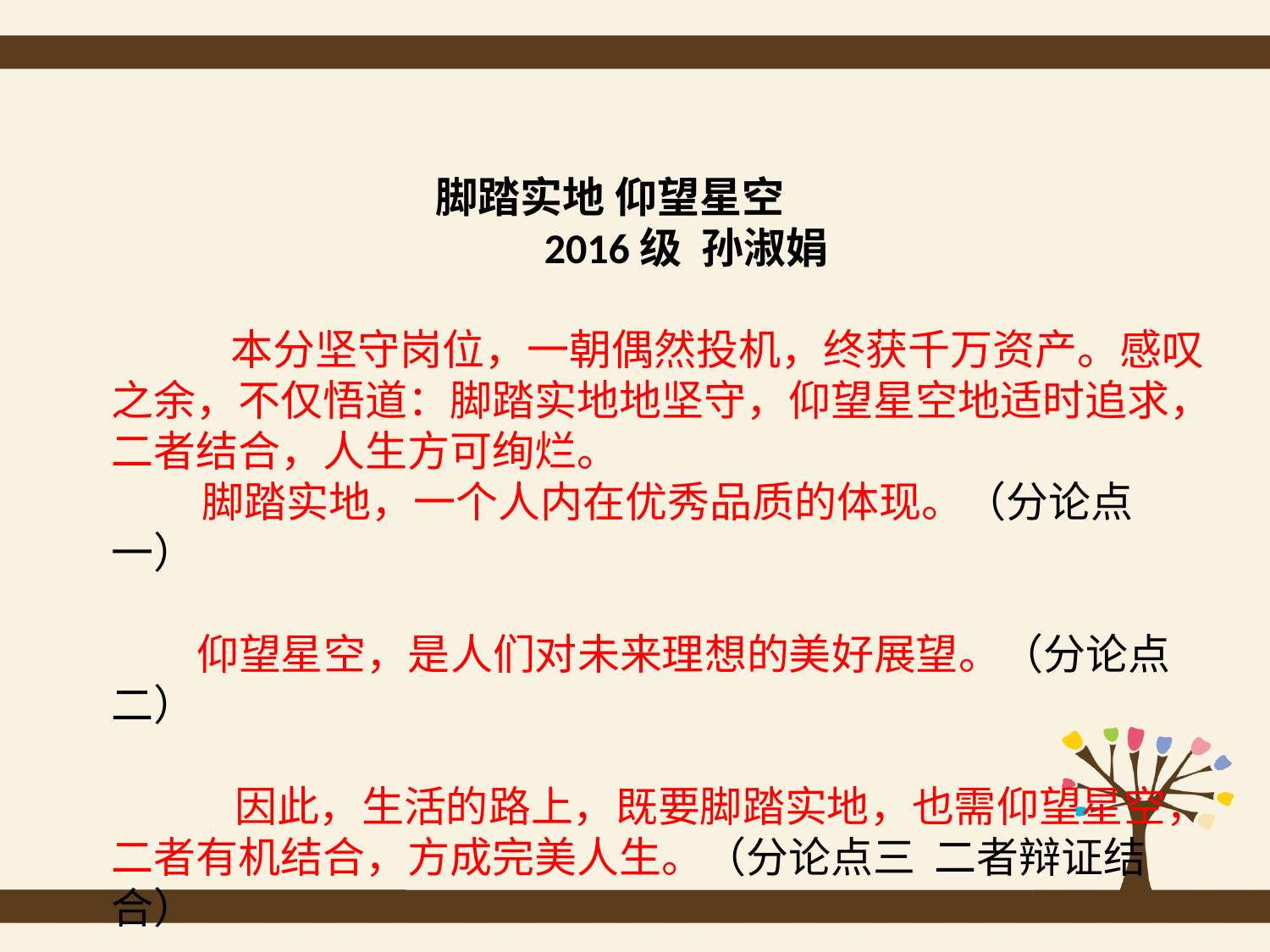

脚踏实地 仰望星空                                         2016级  孙淑娟
       本分坚守岗位，一朝偶然投机，终获千万资产。感叹之余，不仅悟道：脚踏实地地坚守，仰望星空地适时追求，二者结合，人生方可绚烂。
    脚踏实地，一个人内在优秀品质的体现。（分论点一）

    仰望星空，是人们对未来理想的美好展望。（分论点二）
        因此，生活的路上，既要脚踏实地，也需仰望星空，二者有机结合，方成完美人生。（分论点三  二者辩证结合）